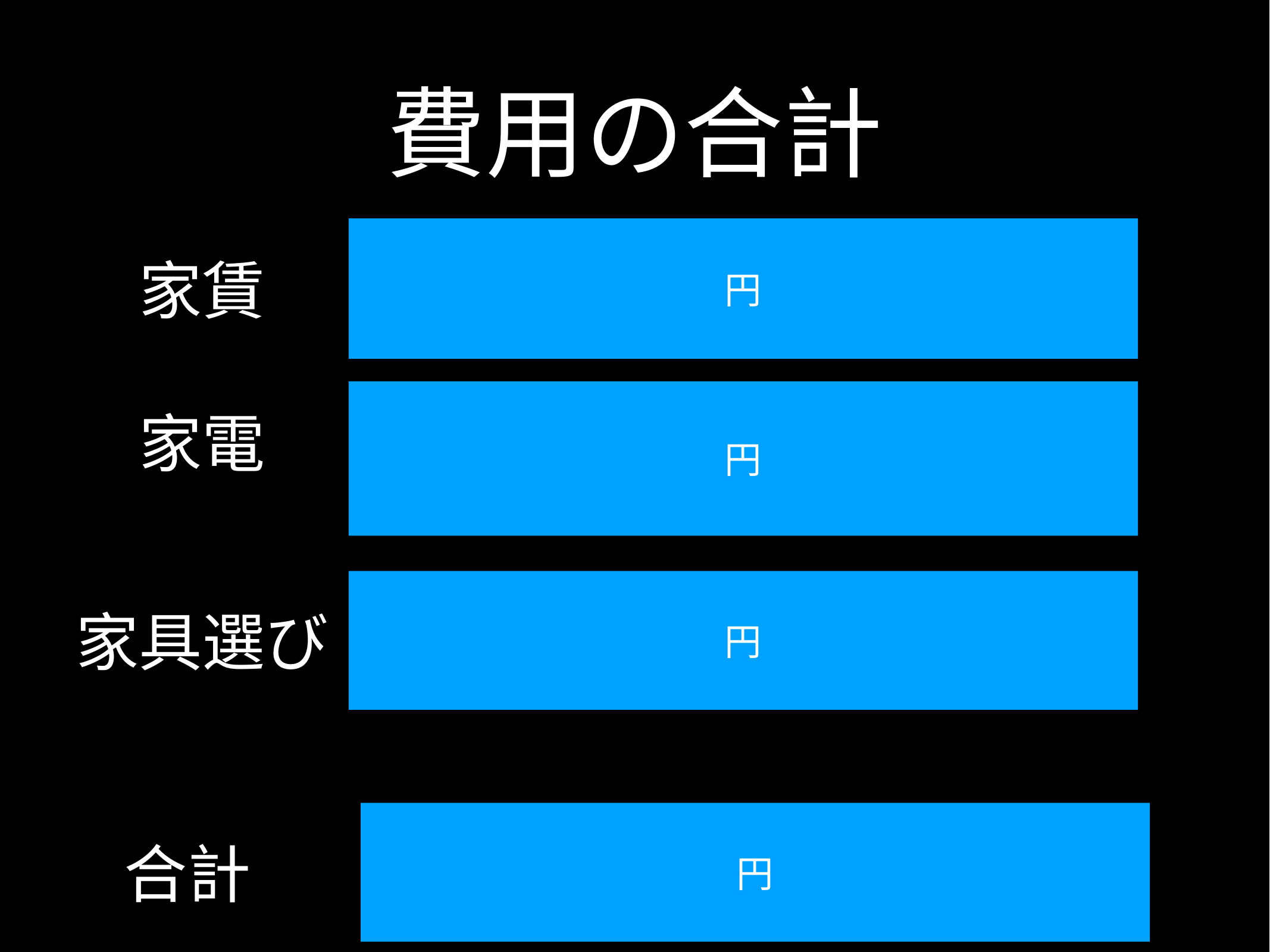

# 費用の合計
円
家賃
円
家電
円
家具選び
円
合計